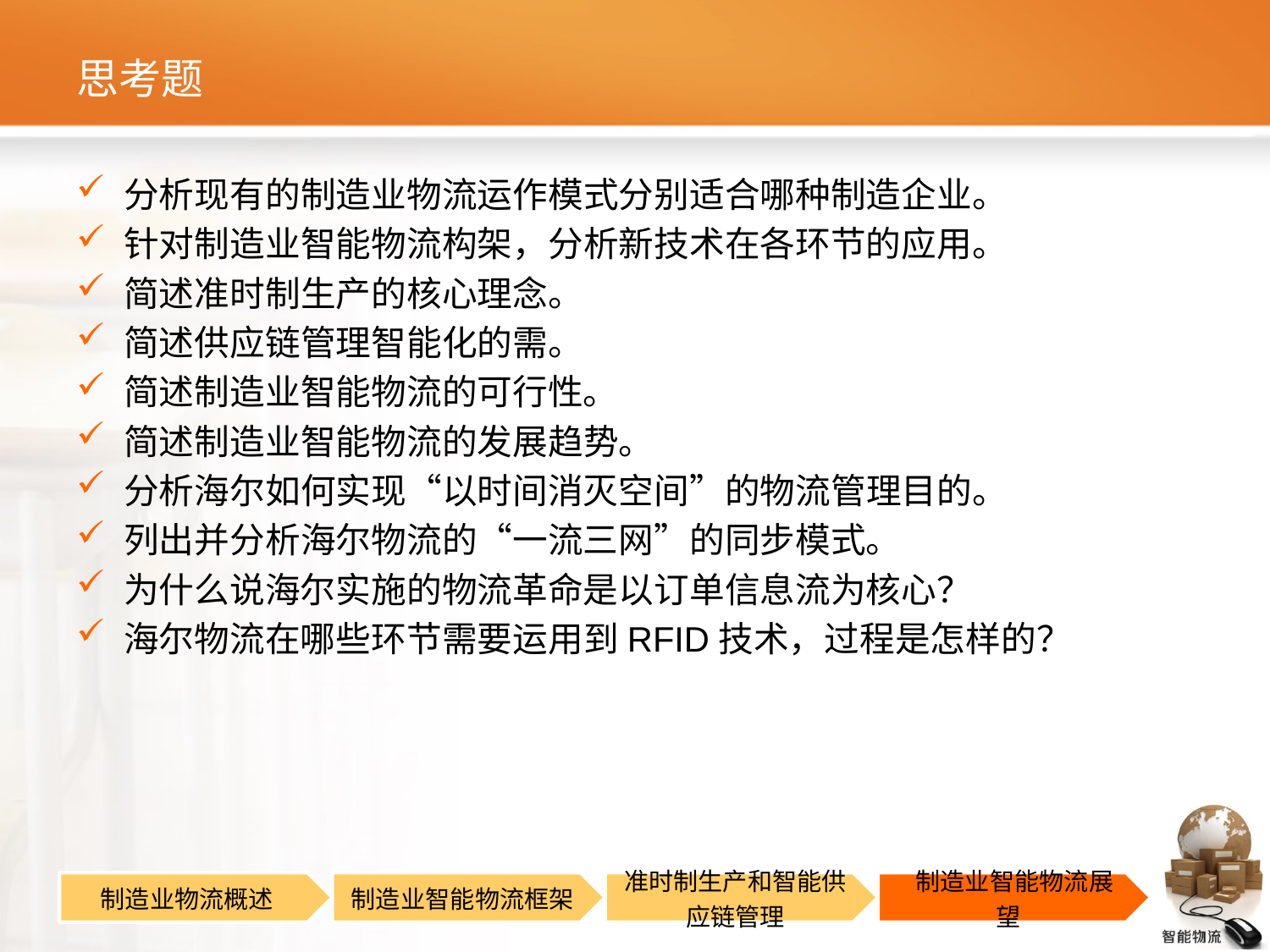

# 思考题
分析现有的制造业物流运作模式分别适合哪种制造企业。
针对制造业智能物流构架，分析新技术在各环节的应用。
简述准时制生产的核心理念。
简述供应链管理智能化的需。
简述制造业智能物流的可行性。
简述制造业智能物流的发展趋势。
分析海尔如何实现“以时间消灭空间”的物流管理目的。
列出并分析海尔物流的“一流三网”的同步模式。
为什么说海尔实施的物流革命是以订单信息流为核心？
海尔物流在哪些环节需要运用到RFID技术，过程是怎样的？